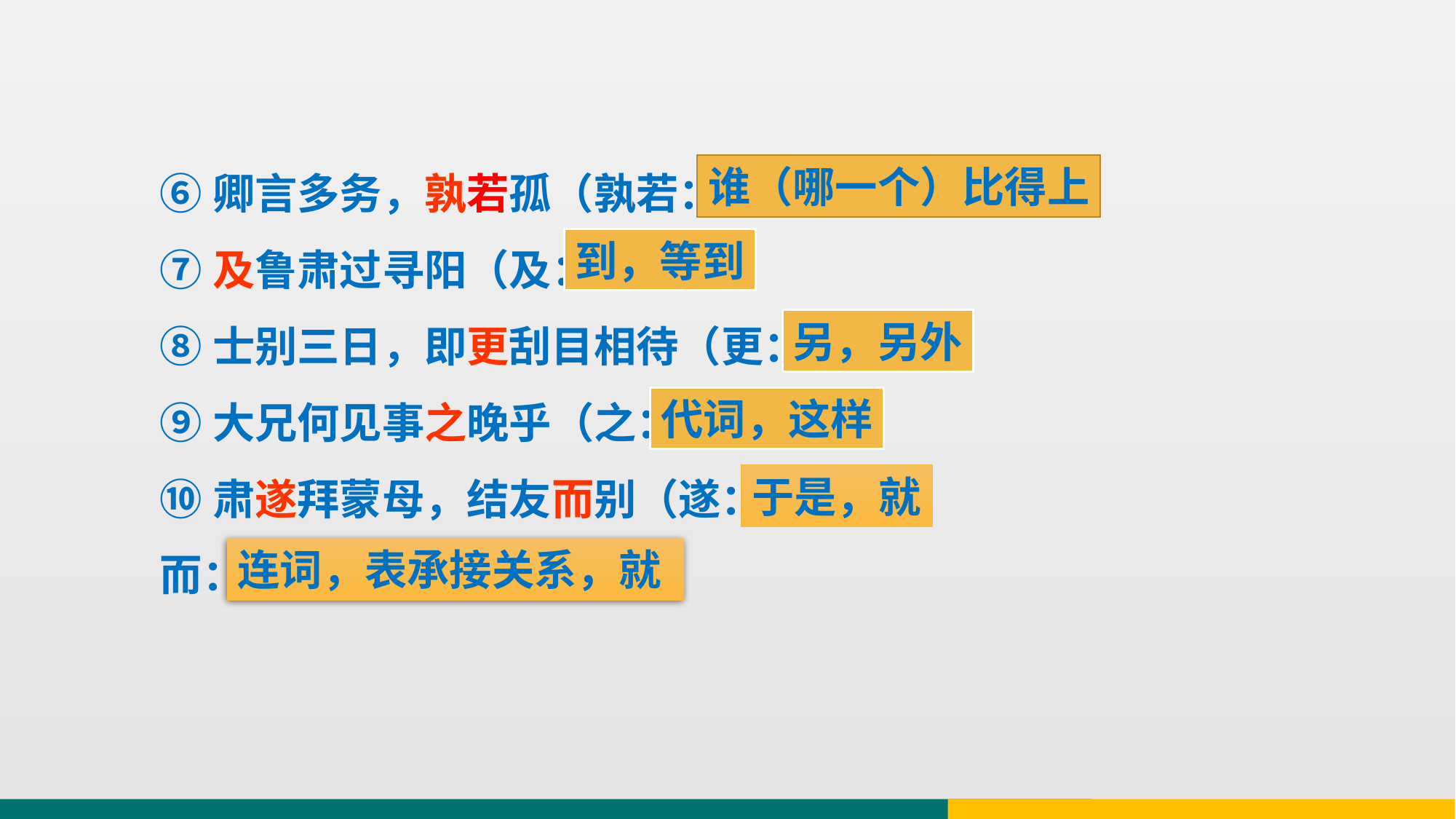

⑥卿言多务，孰若孤（孰若：                  ）
⑦及鲁肃过寻阳（及：        ）
⑧士别三日，即更刮目相待（更：         ）
⑨大兄何见事之晚乎（之：          ）
⑩肃遂拜蒙母，结友而别（遂：         ）
而：                     ）
谁（哪一个）比得上
到，等到
另，另外
代词，这样
于是，就
连词，表承接关系，就